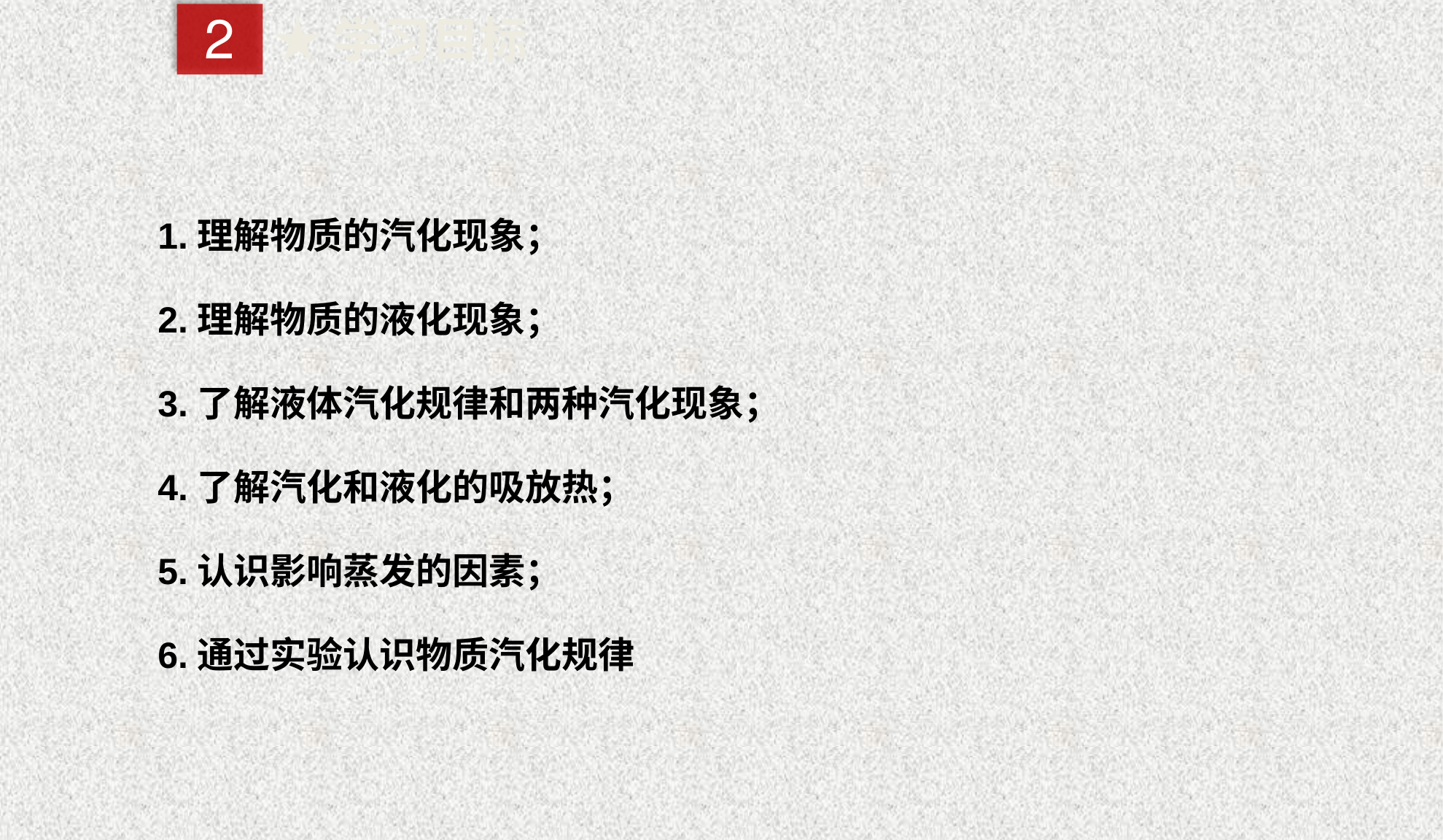

2
★学习目标
1.理解物质的汽化现象；
2.理解物质的液化现象；
3.了解液体汽化规律和两种汽化现象；
4.了解汽化和液化的吸放热；
5.认识影响蒸发的因素；
6.通过实验认识物质汽化规律